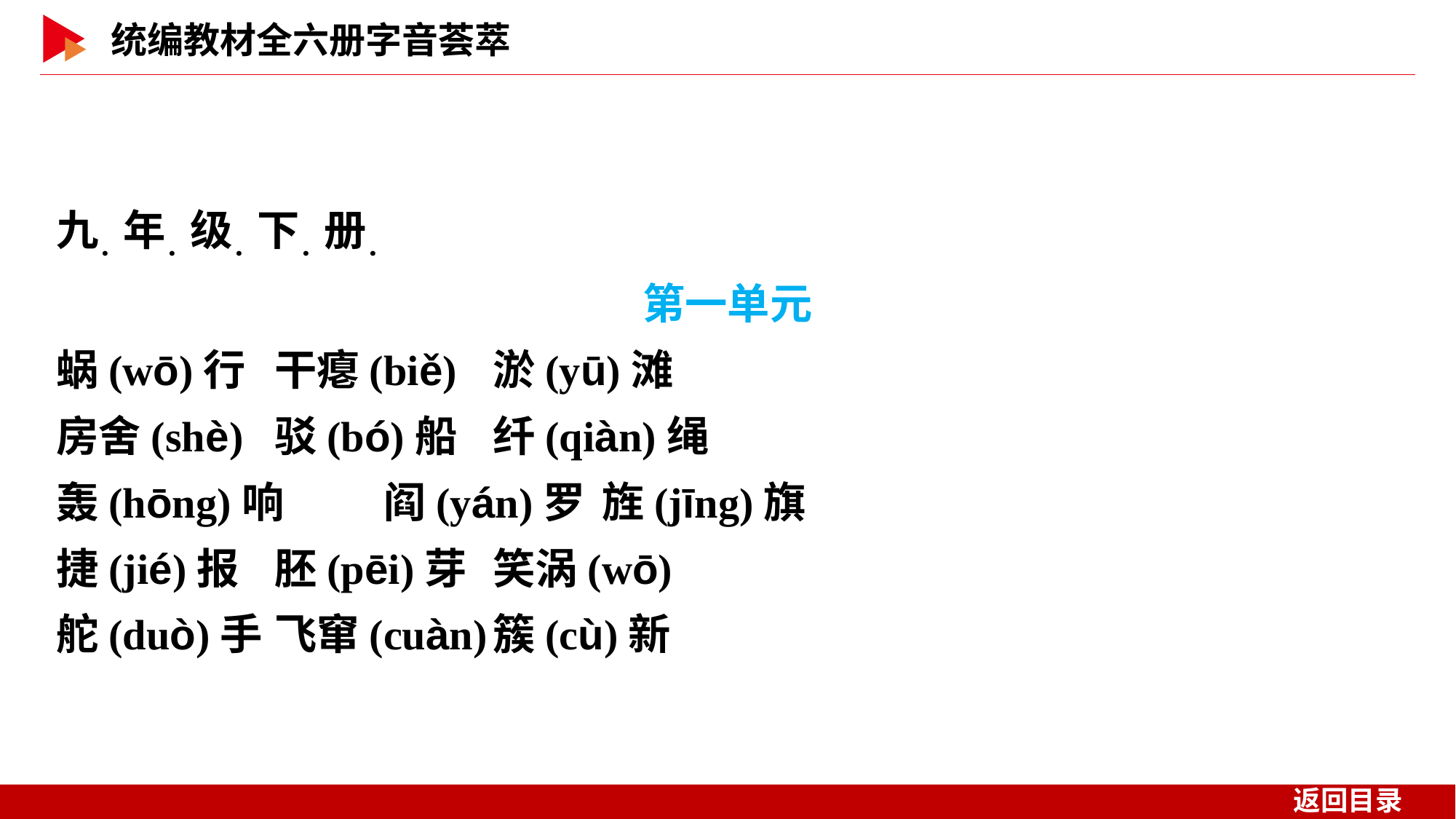

九．年．级．下．册．
第一单元
蜗(wō)行	干瘪(biě)	淤(yū)滩
房舍(shè)	驳(bó)船	纤(qiàn)绳
轰(hōng)响	阎(yán)罗	旌(jīng)旗
捷(jié)报	胚(pēi)芽	笑涡(wō)
舵(duò)手	飞窜(cuàn)	簇(cù)新